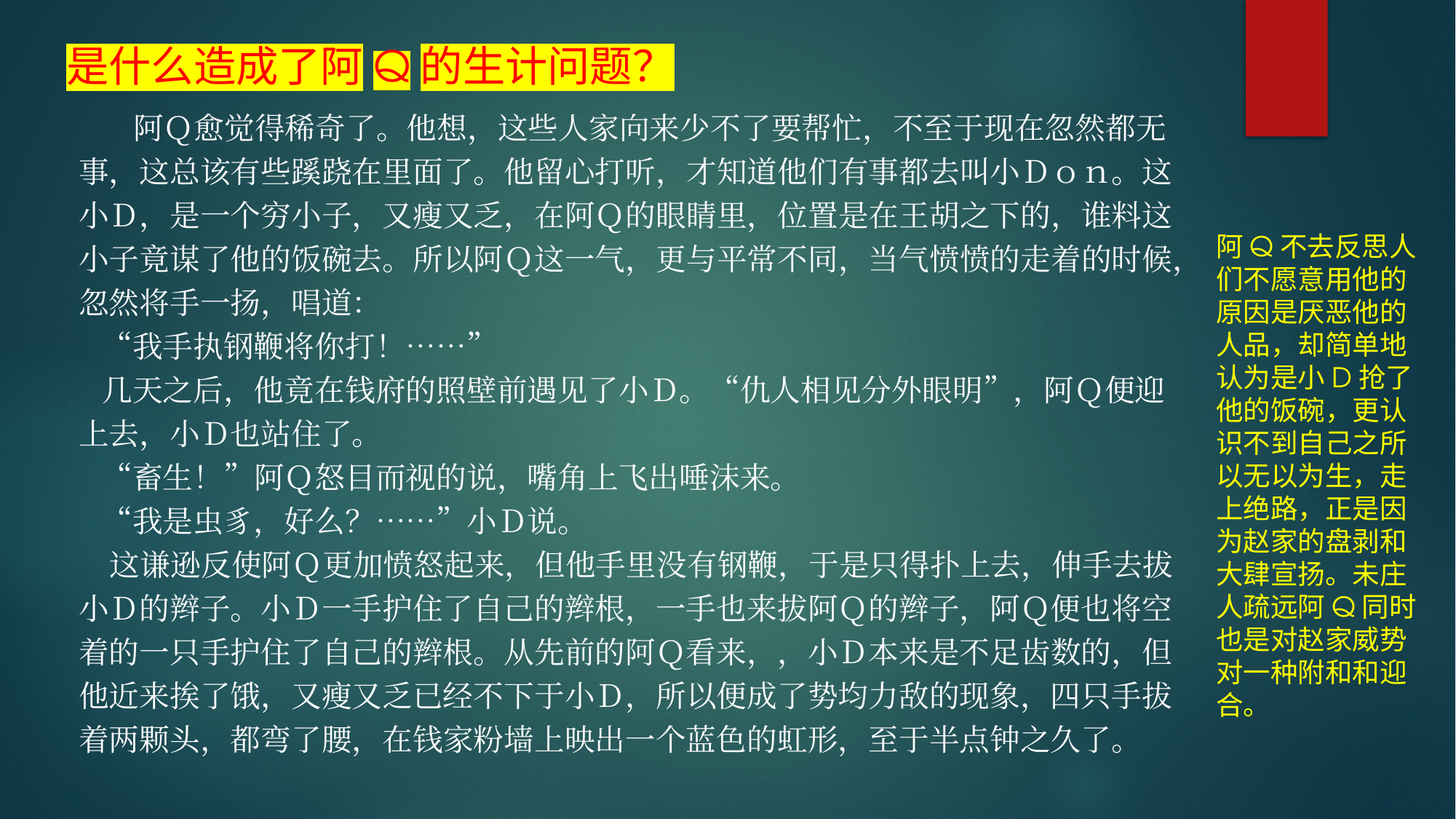

是什么造成了阿Q的生计问题？
阿Ｑ愈觉得稀奇了。他想，这些人家向来少不了要帮忙，不至于现在忽然都无事，这总该有些蹊跷在里面了。他留心打听，才知道他们有事都去叫小Ｄｏｎ。这小Ｄ，是一个穷小子，又瘦又乏，在阿Ｑ的眼睛里，位置是在王胡之下的，谁料这小子竟谋了他的饭碗去。所以阿Ｑ这一气，更与平常不同，当气愤愤的走着的时候，忽然将手一扬，唱道：
   “我手执钢鞭将你打！……”
   几天之后，他竟在钱府的照壁前遇见了小Ｄ。“仇人相见分外眼明”，阿Ｑ便迎上去，小Ｄ也站住了。
   “畜生！”阿Ｑ怒目而视的说，嘴角上飞出唾沫来。
   “我是虫豸，好么？……”小Ｄ说。
    这谦逊反使阿Ｑ更加愤怒起来，但他手里没有钢鞭，于是只得扑上去，伸手去拔小Ｄ的辫子。小Ｄ一手护住了自己的辫根，一手也来拔阿Ｑ的辫子，阿Ｑ便也将空着的一只手护住了自己的辫根。从先前的阿Ｑ看来，，小Ｄ本来是不足齿数的，但他近来挨了饿，又瘦又乏已经不下于小Ｄ，所以便成了势均力敌的现象，四只手拔着两颗头，都弯了腰，在钱家粉墙上映出一个蓝色的虹形，至于半点钟之久了。
阿Q不去反思人们不愿意用他的原因是厌恶他的人品，却简单地认为是小D抢了他的饭碗，更认识不到自己之所以无以为生，走上绝路，正是因为赵家的盘剥和大肆宣扬。未庄人疏远阿Q同时也是对赵家威势对一种附和和迎合。